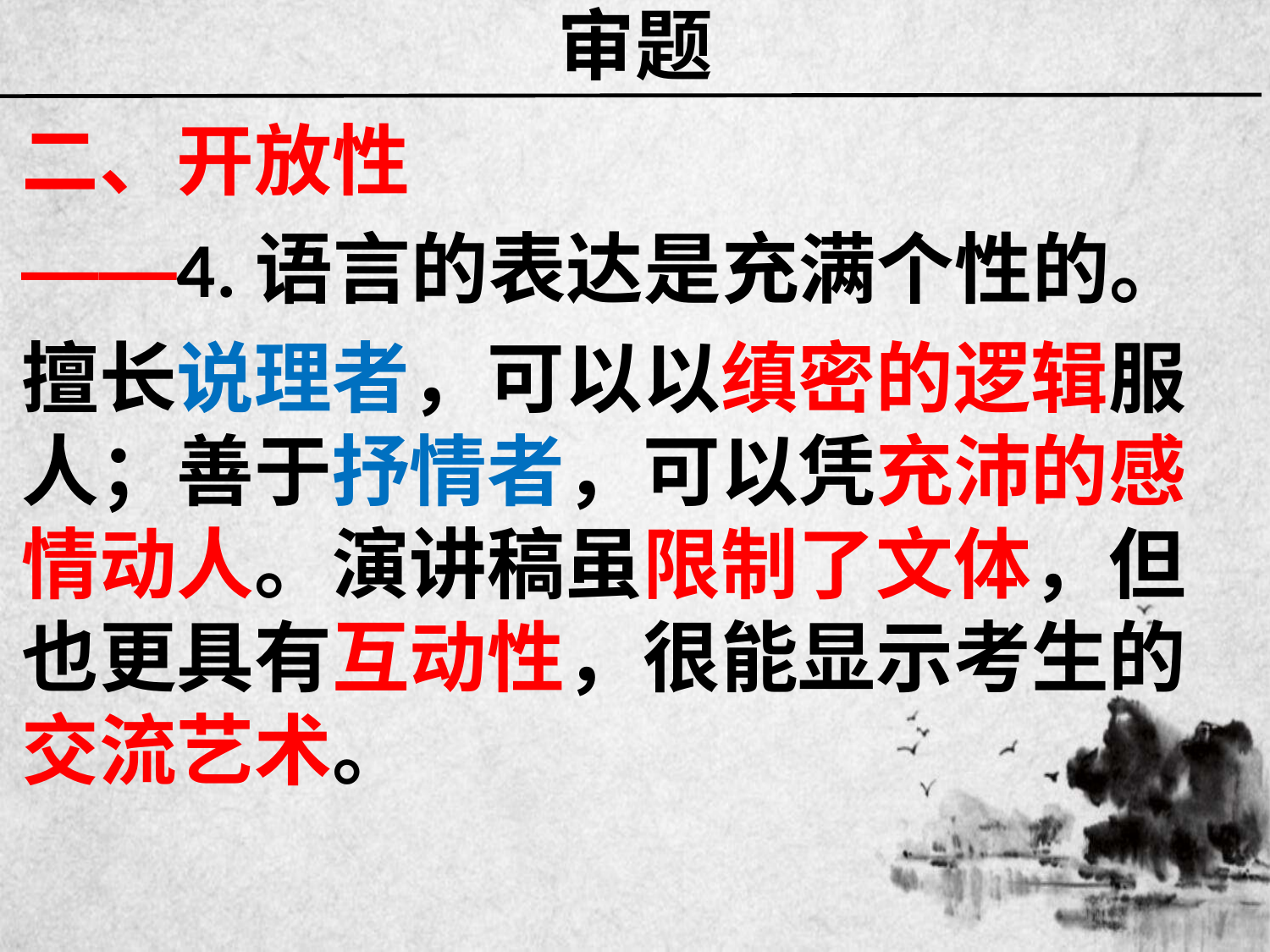

# 审题
二、开放性
——4.语言的表达是充满个性的。
擅长说理者，可以以缜密的逻辑服人；善于抒情者，可以凭充沛的感情动人。演讲稿虽限制了文体，但也更具有互动性，很能显示考生的交流艺术。